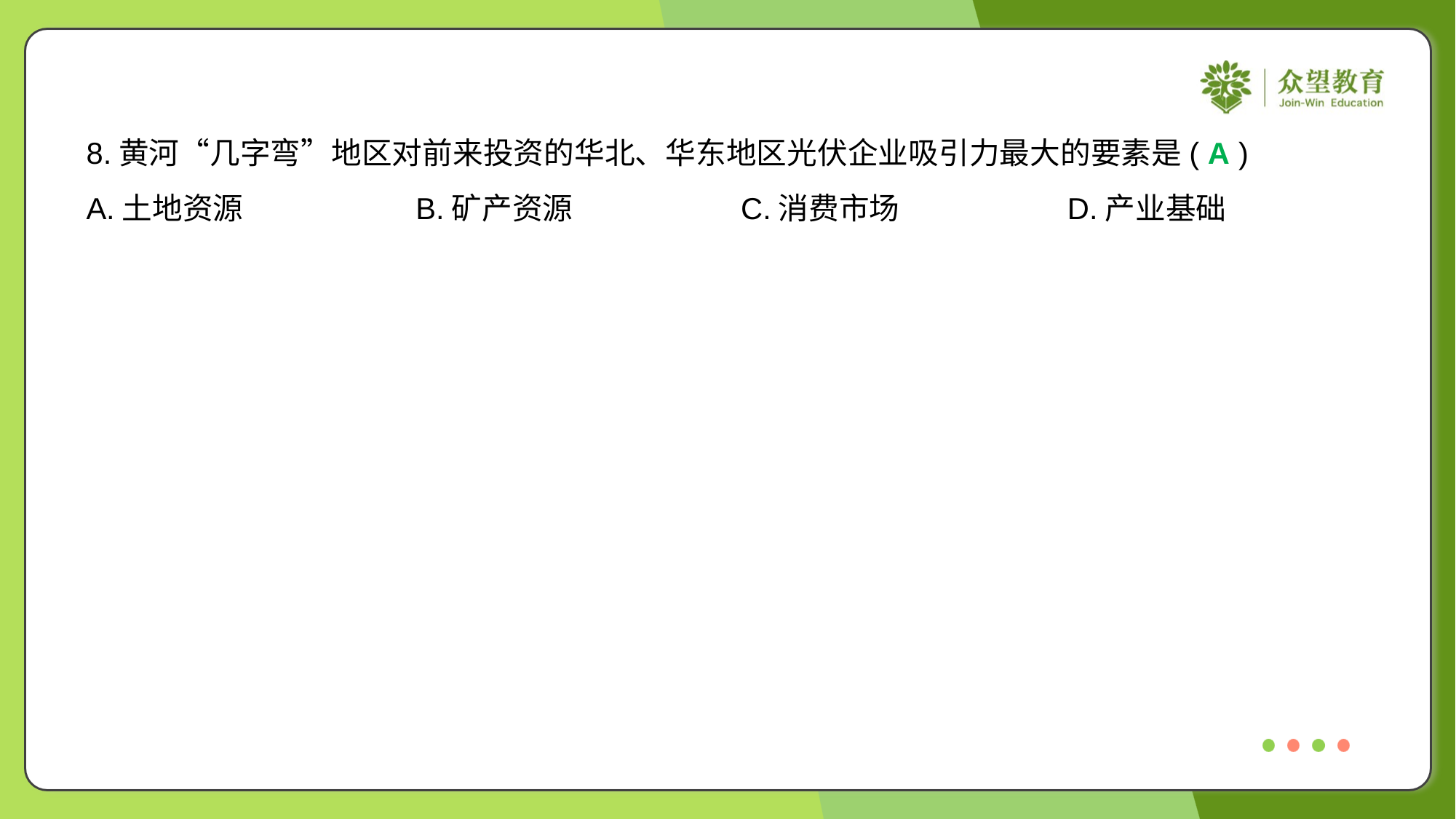

8.黄河“几字弯”地区对前来投资的华北、华东地区光伏企业吸引力最大的要素是(     )
A
A.土地资源	B.矿产资源	C.消费市场	D.产业基础